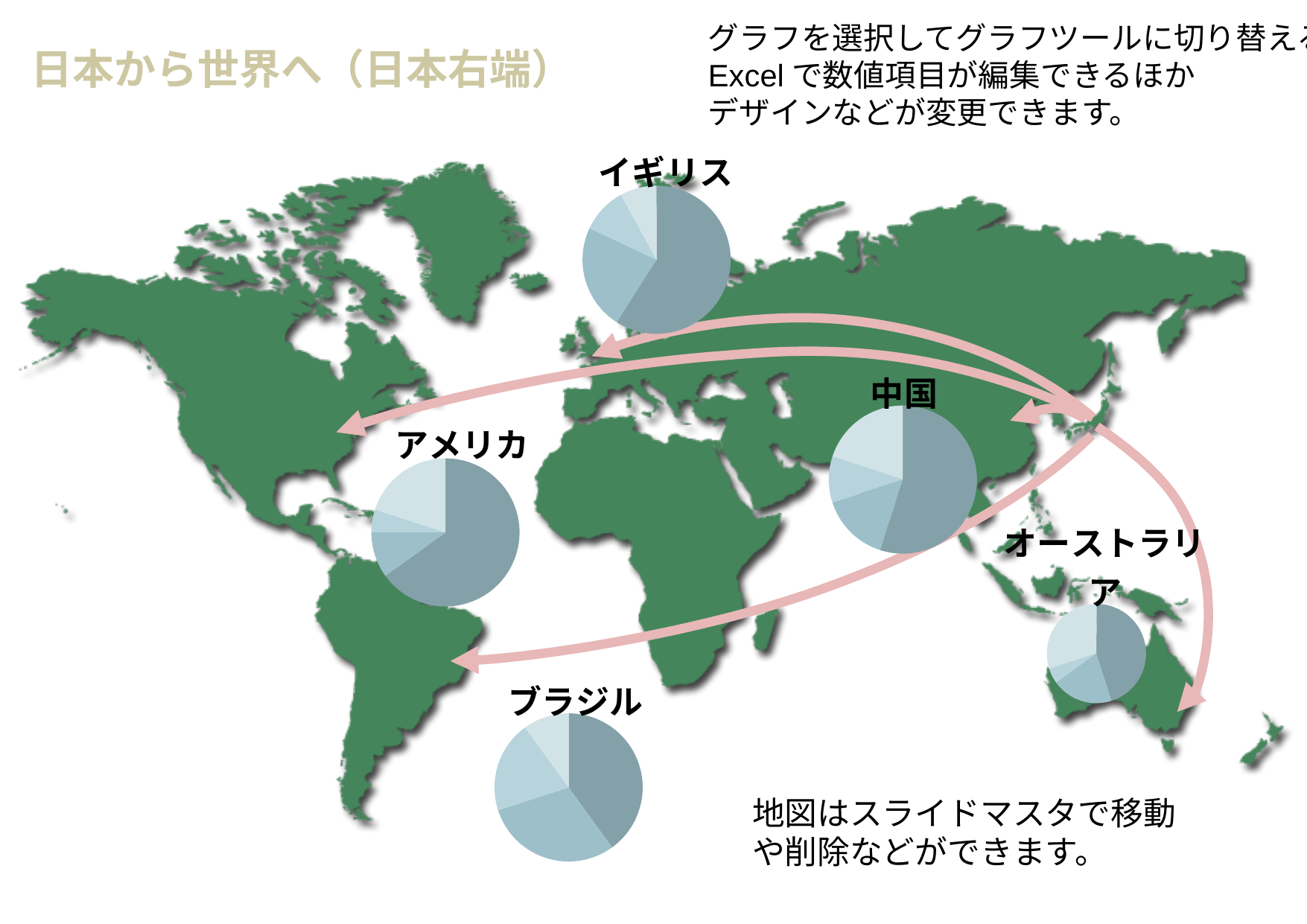

グラフを選択してグラフツールに切り替えると、
Excelで数値項目が編集できるほか
デザインなどが変更できます。
# 日本から世界へ（日本右端）

### Chart:

| Category | イギリス |
|---|---|
| 商品1 | 8.26 |
| 商品2 | 3.22 |
| 商品3 | 1.4 |
| その他 | 1.119999999999999 |

### Chart:

| Category | 中国 |
|---|---|
| 商品1 | 7.7 |
| 商品2 | 2.1 |
| 商品3 | 1.4 |
| その他 | 2.799999999999999 |

### Chart:

| Category | アメリカ |
|---|---|
| 商品1 | 9.1 |
| 商品2 | 1.4 |
| 商品3 | 0.7000000000000002 |
| その他 | 2.8000000000000007 |

### Chart:

| Category | オーストラリア |
|---|---|
| 商品1 | 6.3 |
| 商品2 | 2.8000000000000003 |
| 商品3 | 0.7000000000000002 |
| その他 | 4.200000000000001 |

### Chart:

| Category | ブラジル |
|---|---|
| 商品1 | 5.6000000000000005 |
| 商品2 | 4.2 |
| 商品3 | 2.8000000000000003 |
| その他 | 1.3999999999999984 |
地図はスライドマスタで移動や削除などができます。